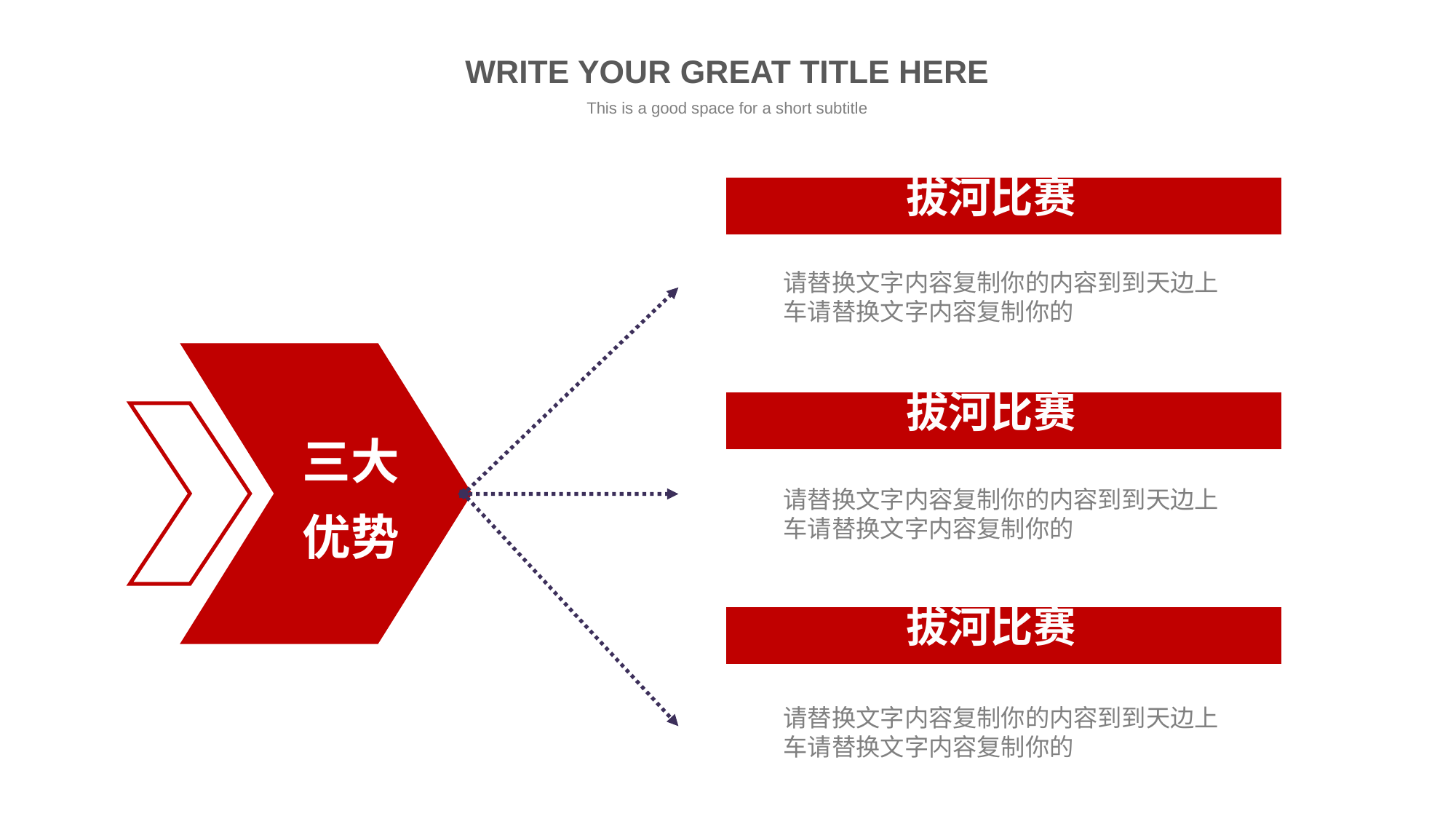

WRITE YOUR GREAT TITLE HERE
This is a good space for a short subtitle
拔河比赛

请替换文字内容复制你的内容到到天边上车请替换文字内容复制你的

拔河比赛

三大
优势
请替换文字内容复制你的内容到到天边上车请替换文字内容复制你的

拔河比赛

请替换文字内容复制你的内容到到天边上车请替换文字内容复制你的